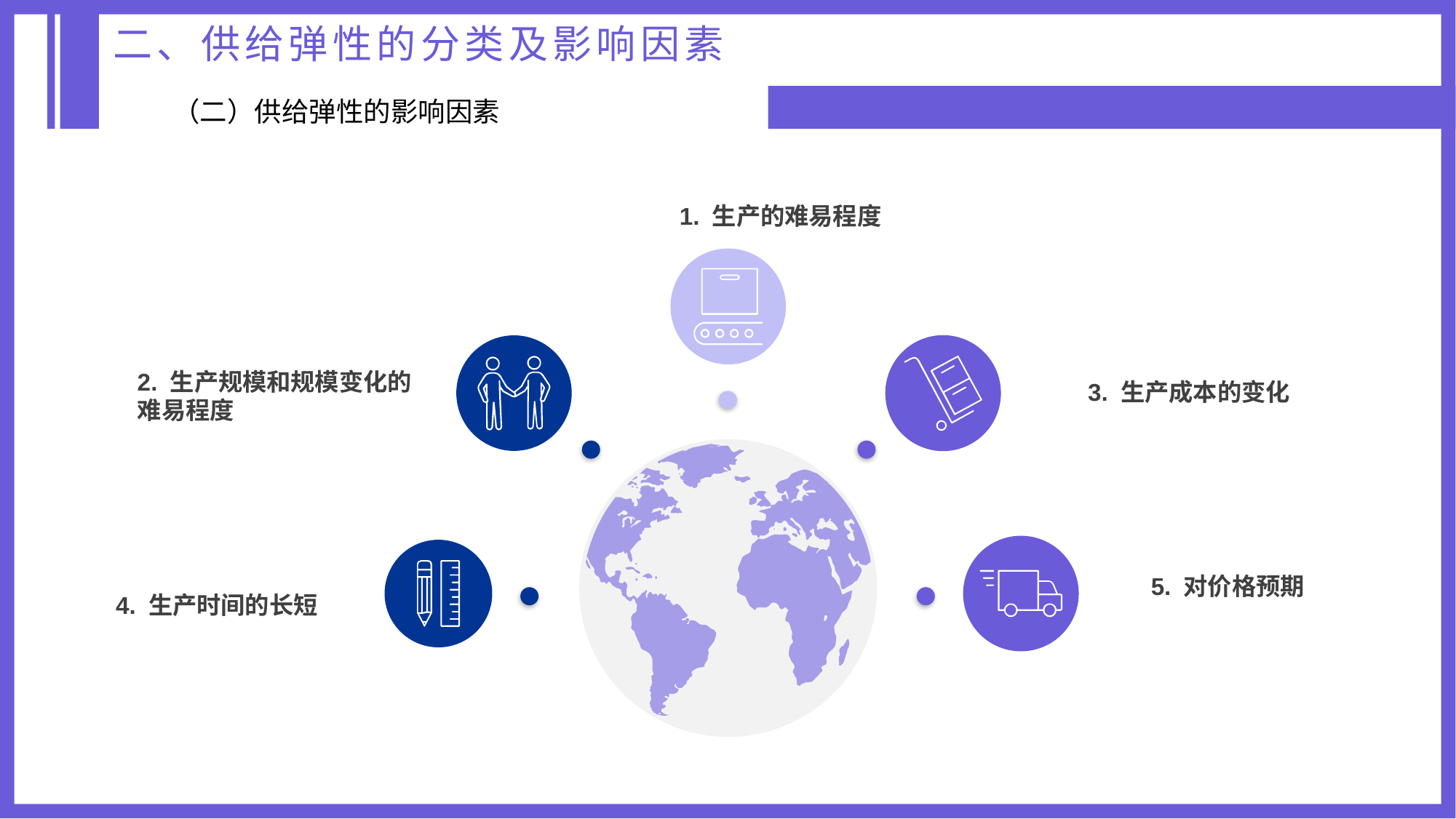

二、供给弹性的分类及影响因素
（二）供给弹性的影响因素
1. 生产的难易程度

2. 生产规模和规模变化的
难易程度
3. 生产成本的变化

5. 对价格预期
4. 生产时间的长短